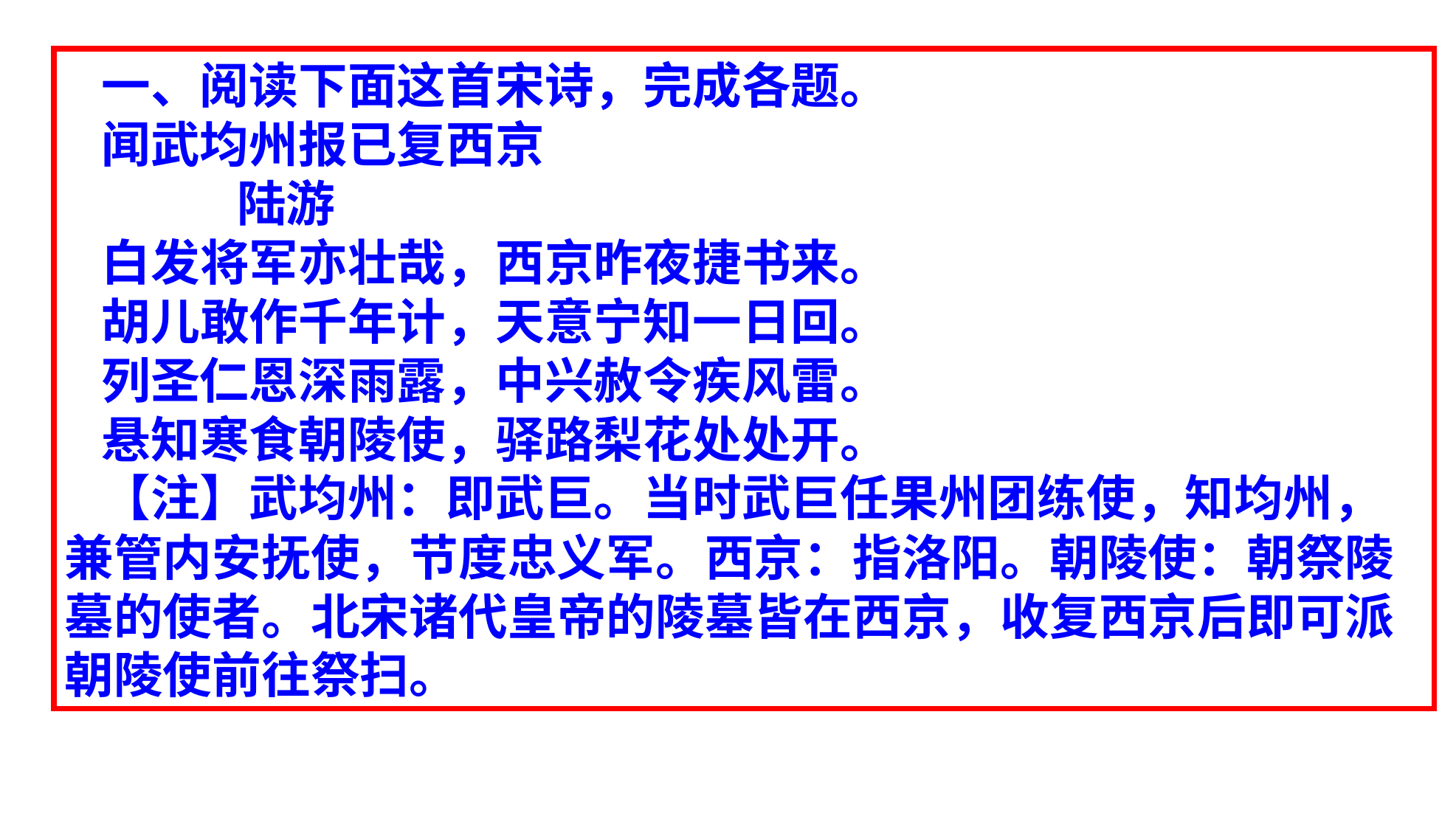

一、阅读下面这首宋诗，完成各题。
闻武均州报已复西京
           陆游
白发将军亦壮哉，西京昨夜捷书来。
胡儿敢作千年计，天意宁知一日回。
列圣仁恩深雨露，中兴赦令疾风雷。
悬知寒食朝陵使，驿路梨花处处开。
【注】武均州：即武巨。当时武巨任果州团练使，知均州，兼管内安抚使，节度忠义军。西京：指洛阳。朝陵使：朝祭陵墓的使者。北宋诸代皇帝的陵墓皆在西京，收复西京后即可派朝陵使前往祭扫。